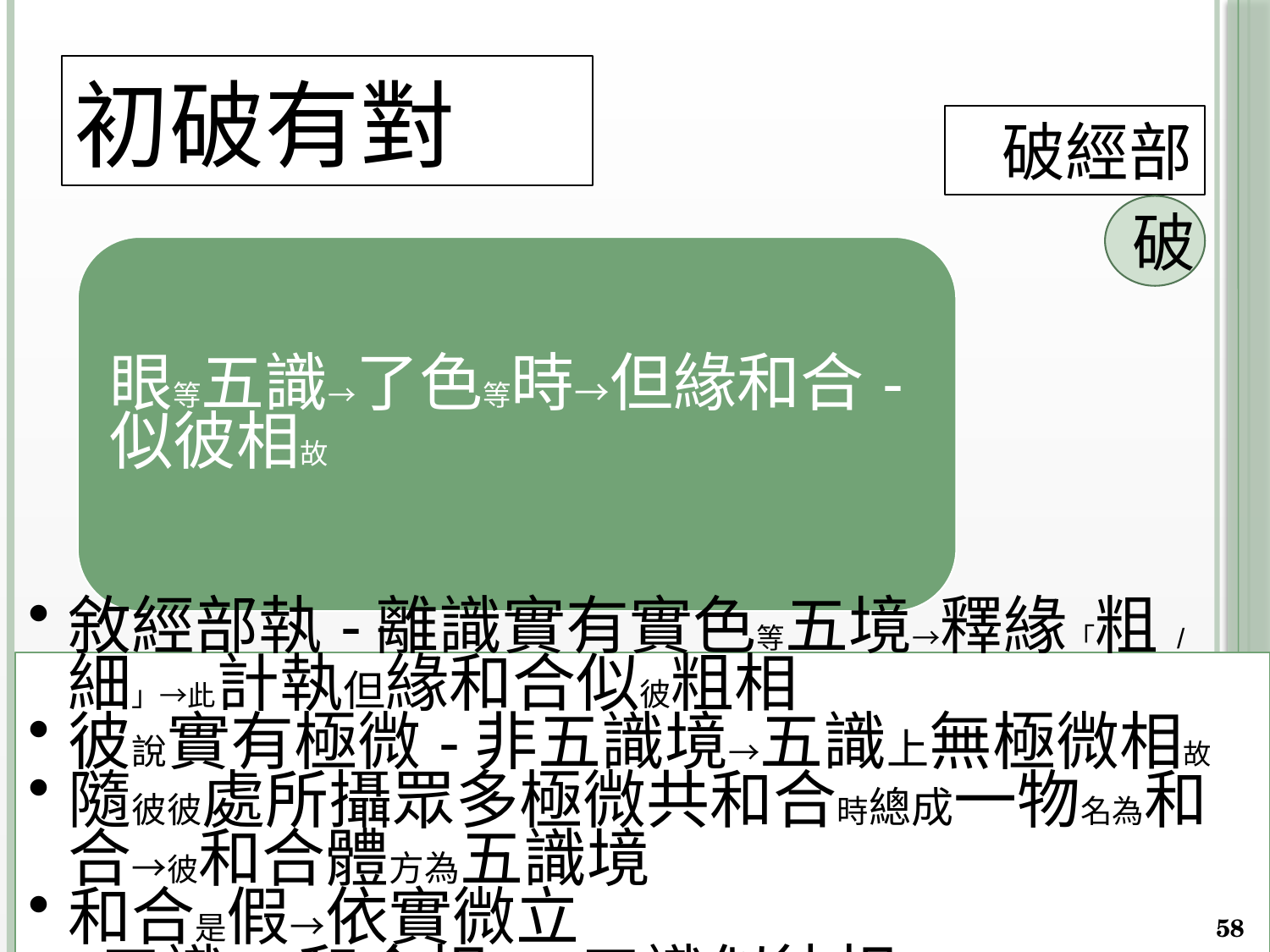

# 初破有對
破經部
眼等五識→了色等時→但緣和合-似彼相故
敘經部執-離識實有實色等五境→釋緣「粗/細」→此計執但緣和合似彼粗相
彼說實有極微-非五識境→五識上無極微相故
和合是假→依實微立
隨彼彼處所攝眾多極微共和合時總成一物名為和合→彼和合體方為五識境
破
58
2014/10/15